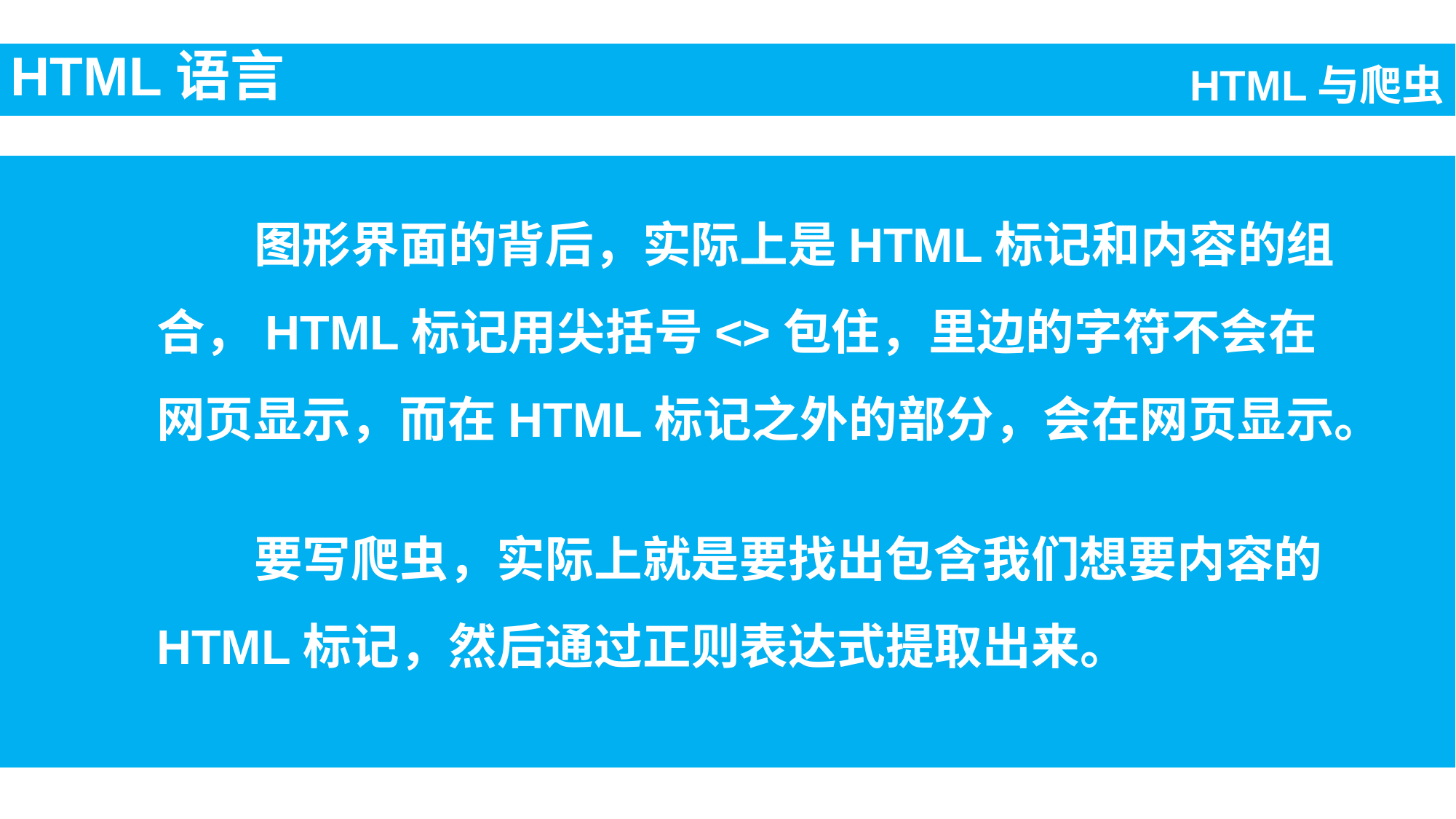

HTML语言
HTML与爬虫
图形界面的背后，实际上是HTML标记和内容的组合，HTML标记用尖括号<>包住，里边的字符不会在网页显示，而在HTML标记之外的部分，会在网页显示。
要写爬虫，实际上就是要找出包含我们想要内容的HTML标记，然后通过正则表达式提取出来。